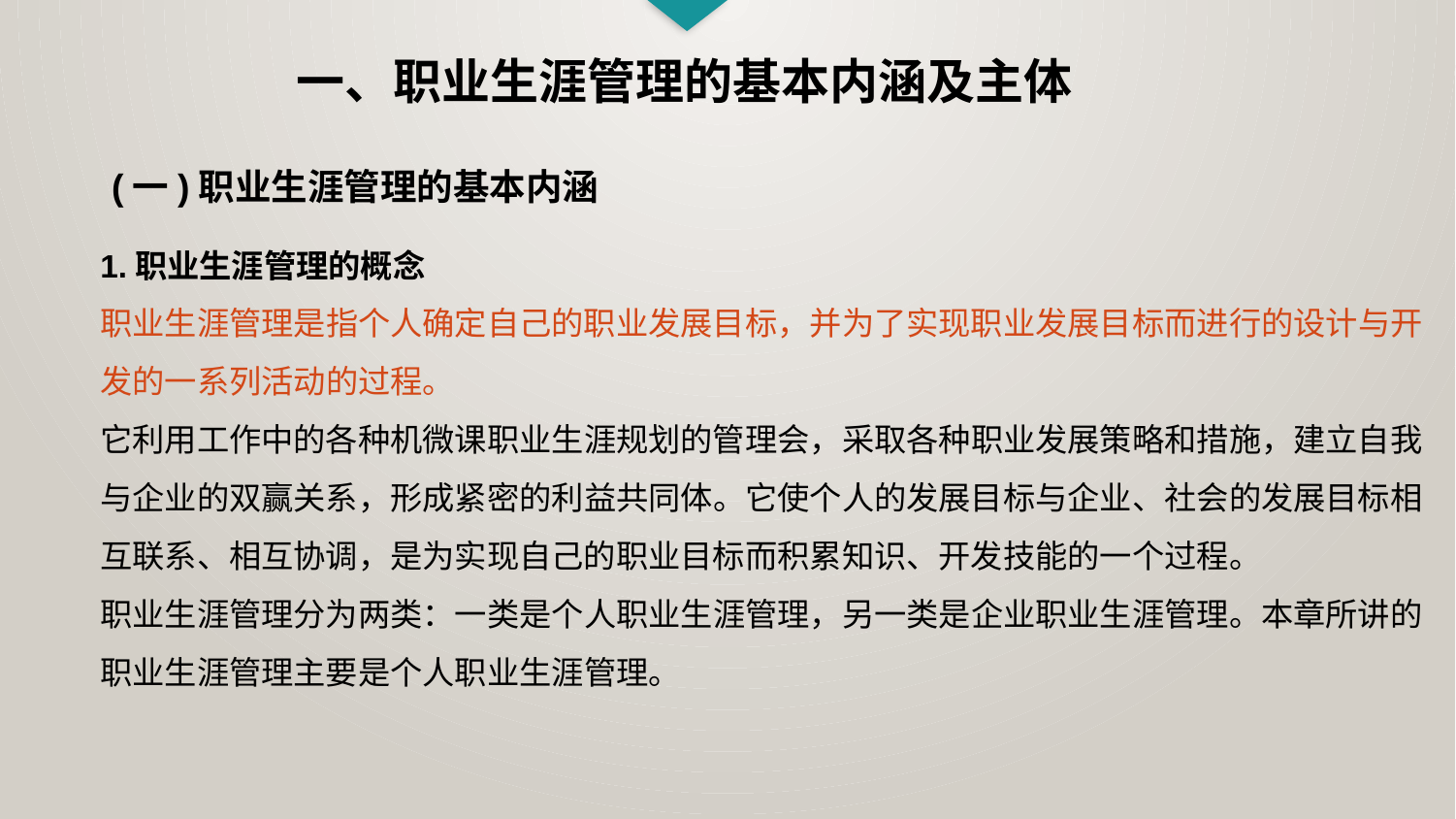

一、职业生涯管理的基本内涵及主体
(一)职业生涯管理的基本内涵
1.职业生涯管理的概念
职业生涯管理是指个人确定自己的职业发展目标，并为了实现职业发展目标而进行的设计与开发的一系列活动的过程。
它利用工作中的各种机微课职业生涯规划的管理会，采取各种职业发展策略和措施，建立自我与企业的双赢关系，形成紧密的利益共同体。它使个人的发展目标与企业、社会的发展目标相互联系、相互协调，是为实现自己的职业目标而积累知识、开发技能的一个过程。
职业生涯管理分为两类：一类是个人职业生涯管理，另一类是企业职业生涯管理。本章所讲的职业生涯管理主要是个人职业生涯管理。
8